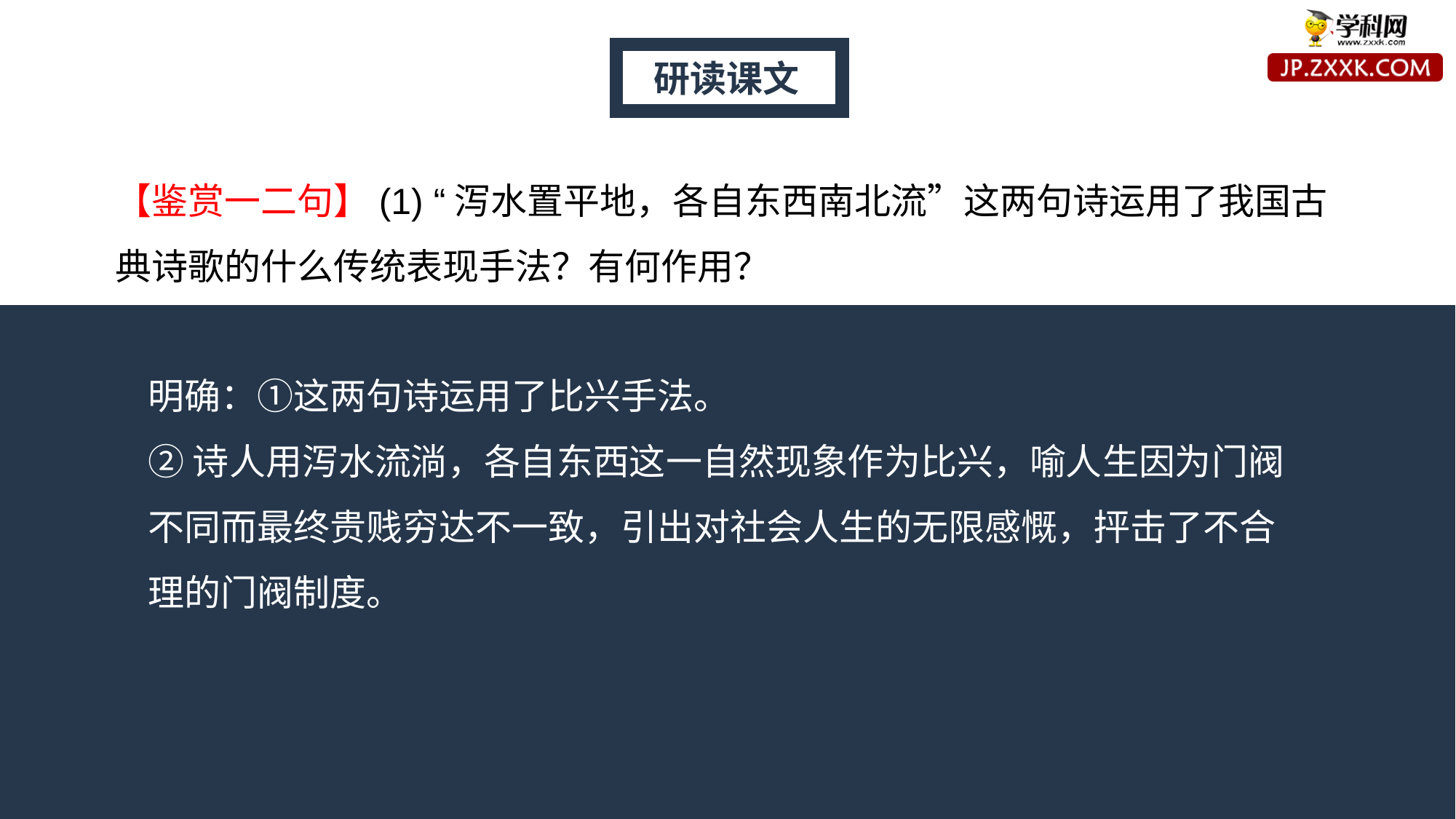

研读课文
【鉴赏一二句】(1) “泻水置平地，各自东西南北流”这两句诗运用了我国古典诗歌的什么传统表现手法？有何作用？

明确：①这两句诗运用了比兴手法。
②诗人用泻水流淌，各自东西这一自然现象作为比兴，喻人生因为门阀不同而最终贵贱穷达不一致，引出对社会人生的无限感慨，抨击了不合理的门阀制度。